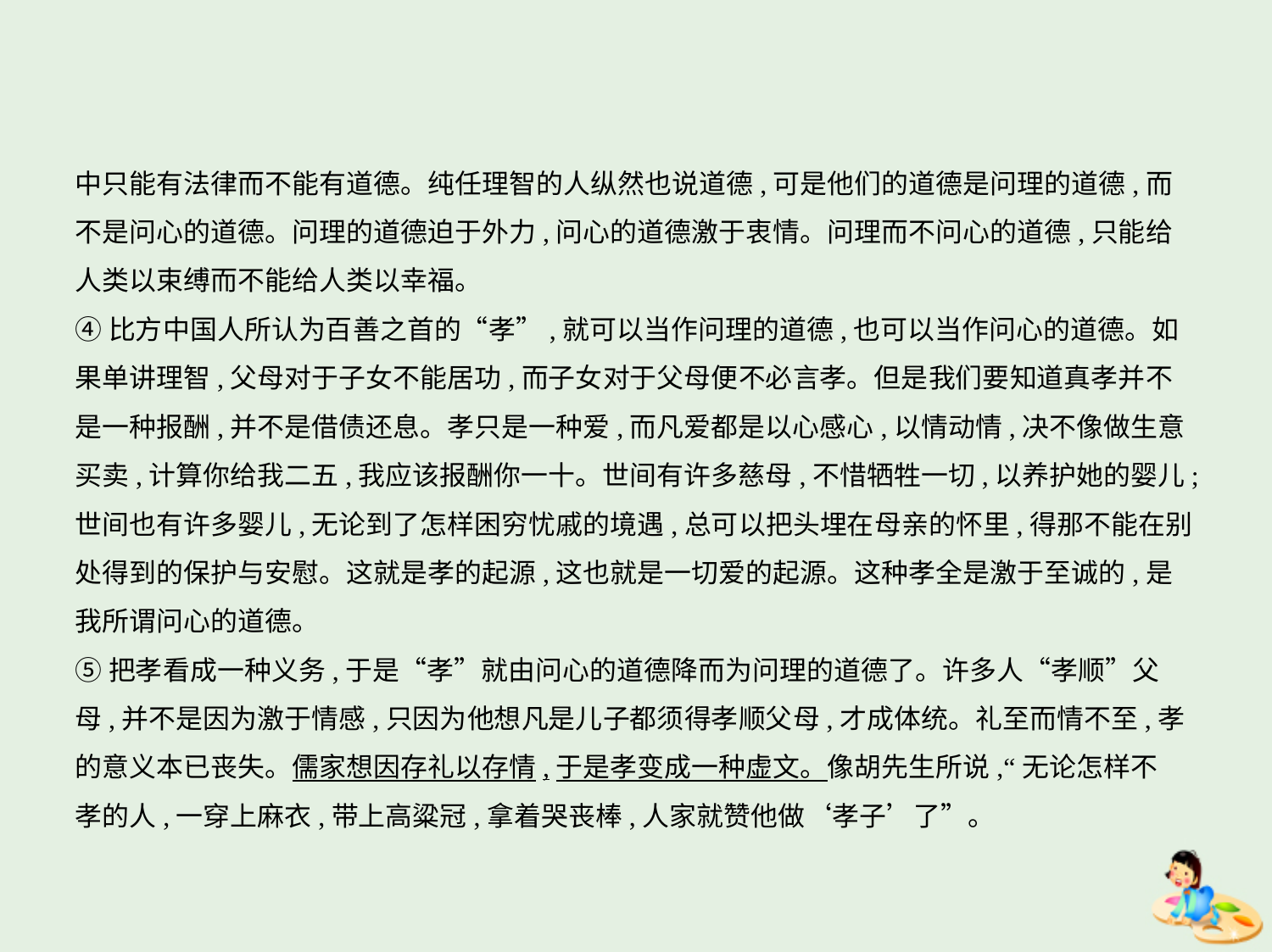

中只能有法律而不能有道德。纯任理智的人纵然也说道德,可是他们的道德是问理的道德,而
不是问心的道德。问理的道德迫于外力,问心的道德激于衷情。问理而不问心的道德,只能给
人类以束缚而不能给人类以幸福。
④比方中国人所认为百善之首的“孝”,就可以当作问理的道德,也可以当作问心的道德。如
果单讲理智,父母对于子女不能居功,而子女对于父母便不必言孝。但是我们要知道真孝并不
是一种报酬,并不是借债还息。孝只是一种爱,而凡爱都是以心感心,以情动情,决不像做生意
买卖,计算你给我二五,我应该报酬你一十。世间有许多慈母,不惜牺牲一切,以养护她的婴儿;
世间也有许多婴儿,无论到了怎样困穷忧戚的境遇,总可以把头埋在母亲的怀里,得那不能在别
处得到的保护与安慰。这就是孝的起源,这也就是一切爱的起源。这种孝全是激于至诚的,是
我所谓问心的道德。
⑤把孝看成一种义务,于是“孝”就由问心的道德降而为问理的道德了。许多人“孝顺”父
母,并不是因为激于情感,只因为他想凡是儿子都须得孝顺父母,才成体统。礼至而情不至,孝
的意义本已丧失。儒家想因存礼以存情,于是孝变成一种虚文。像胡先生所说,“无论怎样不
孝的人,一穿上麻衣,带上高粱冠,拿着哭丧棒,人家就赞他做‘孝子’了”。